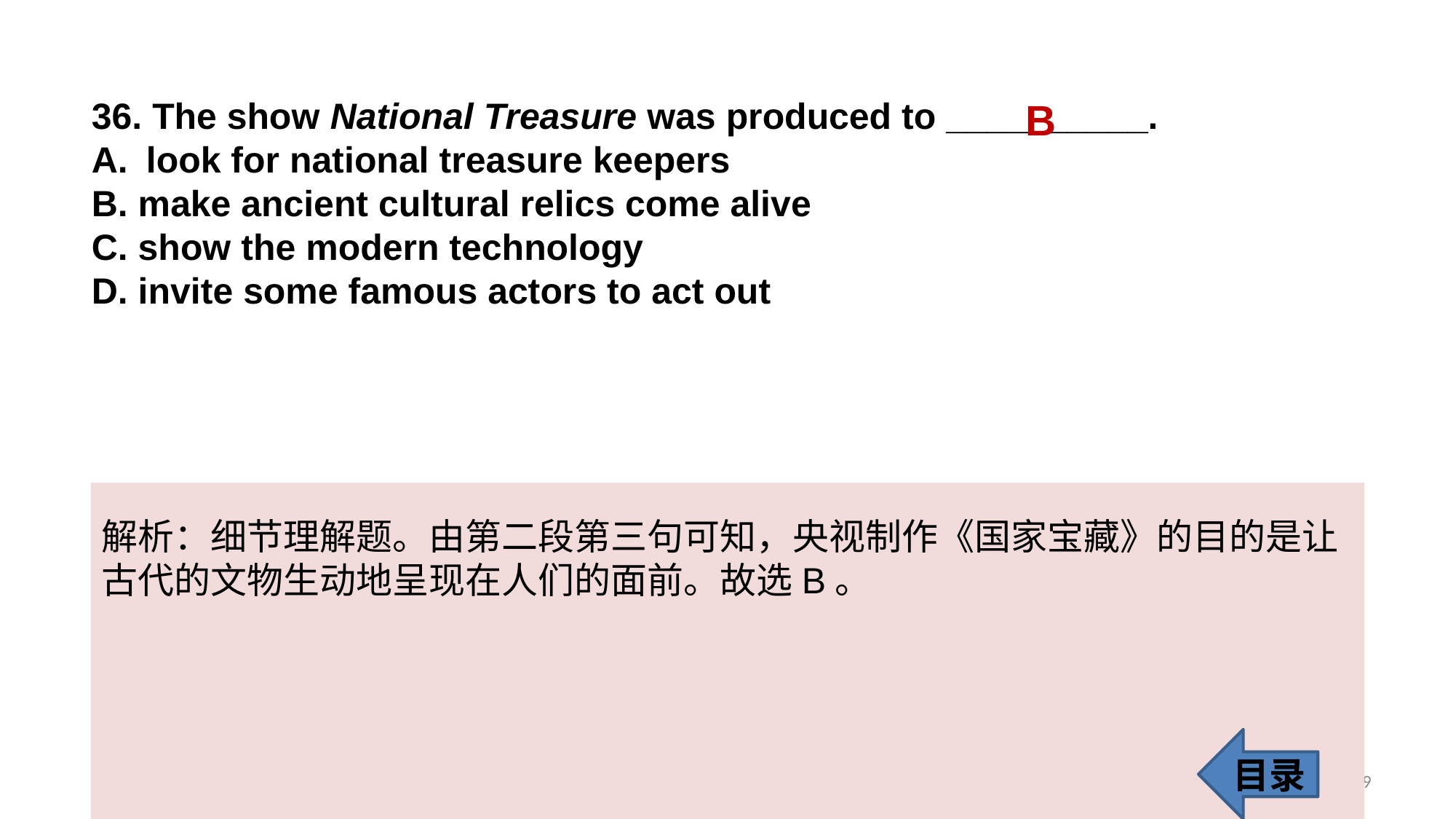

36. The show National Treasure was produced to __________.
look for national treasure keepers
B. make ancient cultural relics come alive
C. show the modern technology
D. invite some famous actors to act out
B

解析：细节理解题。由第二段第三句可知，央视制作《国家宝藏》的目的是让
古代的文物生动地呈现在人们的面前。故选B。
目录
39